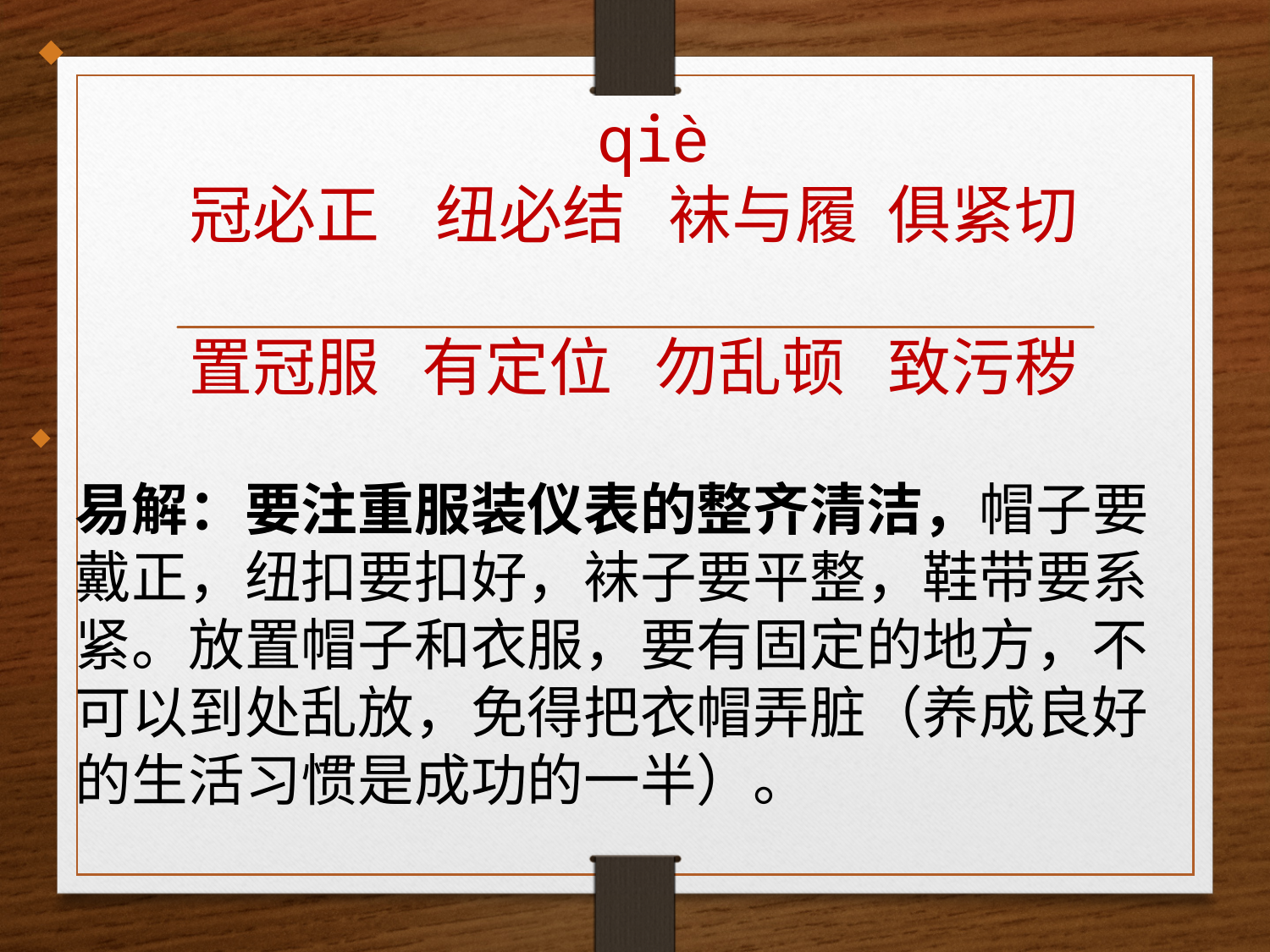

qiè
冠必正    纽必结   袜与履  俱紧切
置冠服   有定位   勿乱顿   致污秽
易解：要注重服装仪表的整齐清洁，帽子要戴正，纽扣要扣好，袜子要平整，鞋带要系紧。放置帽子和衣服，要有固定的地方，不可以到处乱放，免得把衣帽弄脏（养成良好的生活习惯是成功的一半）。